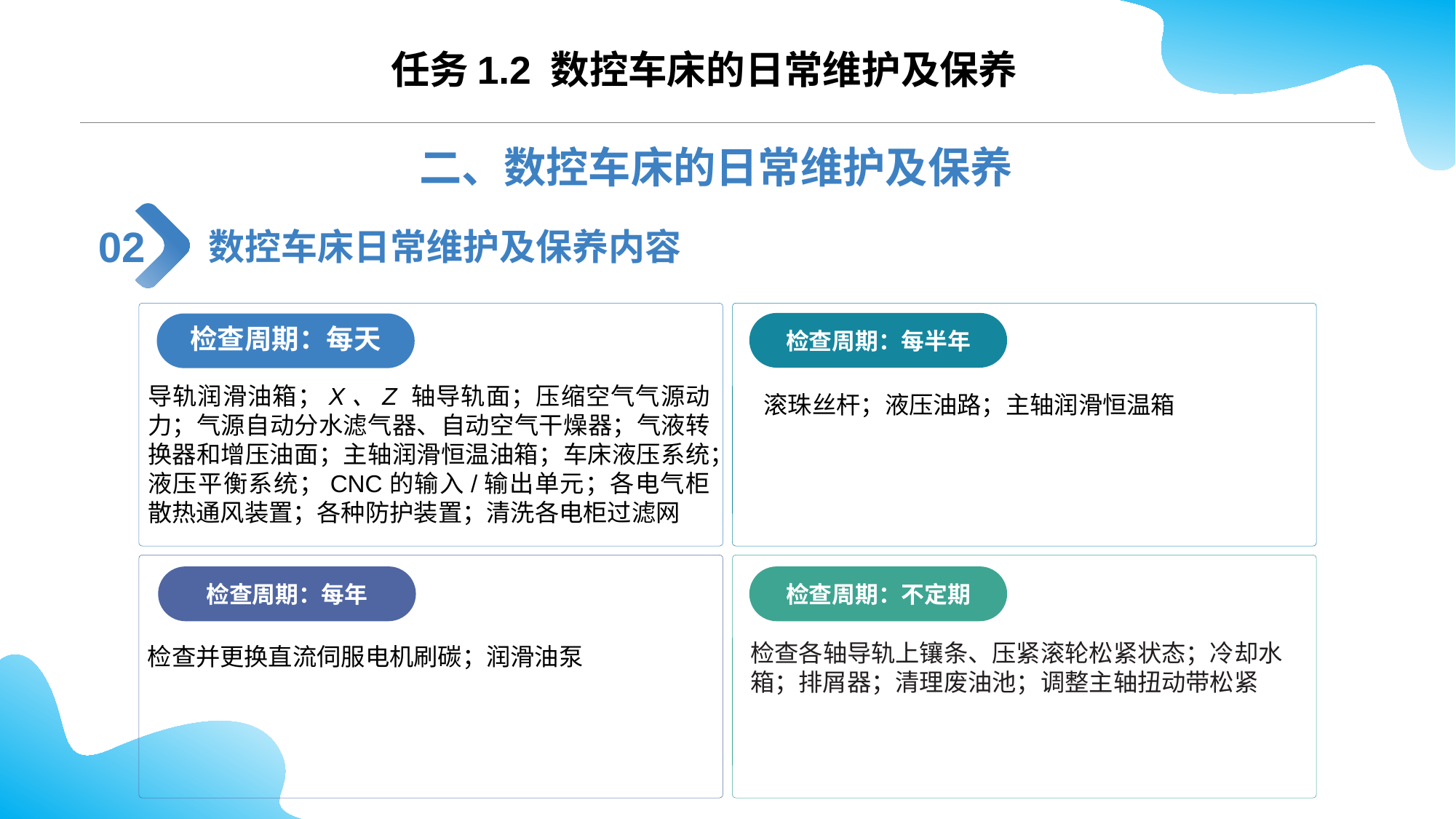

任务1.2 数控车床的日常维护及保养
二、数控车床的日常维护及保养
数控车床日常维护及保养内容
02

检查周期：每天

检查周期：每半年
滚珠丝杆；液压油路；主轴润滑恒温箱

检查周期：每年

检查周期：不定期
导轨润滑油箱；X、Z 轴导轨面；压缩空气气源动力；气源自动分水滤气器、自动空气干燥器；气液转换器和增压油面；主轴润滑恒温油箱；车床液压系统；液压平衡系统；CNC的输入/输出单元；各电气柜散热通风装置；各种防护装置；清洗各电柜过滤网
检查并更换直流伺服电机刷碳；润滑油泵
检查各轴导轨上镶条、压紧滚轮松紧状态；冷却水箱；排屑器；清理废油池；调整主轴扭动带松紧